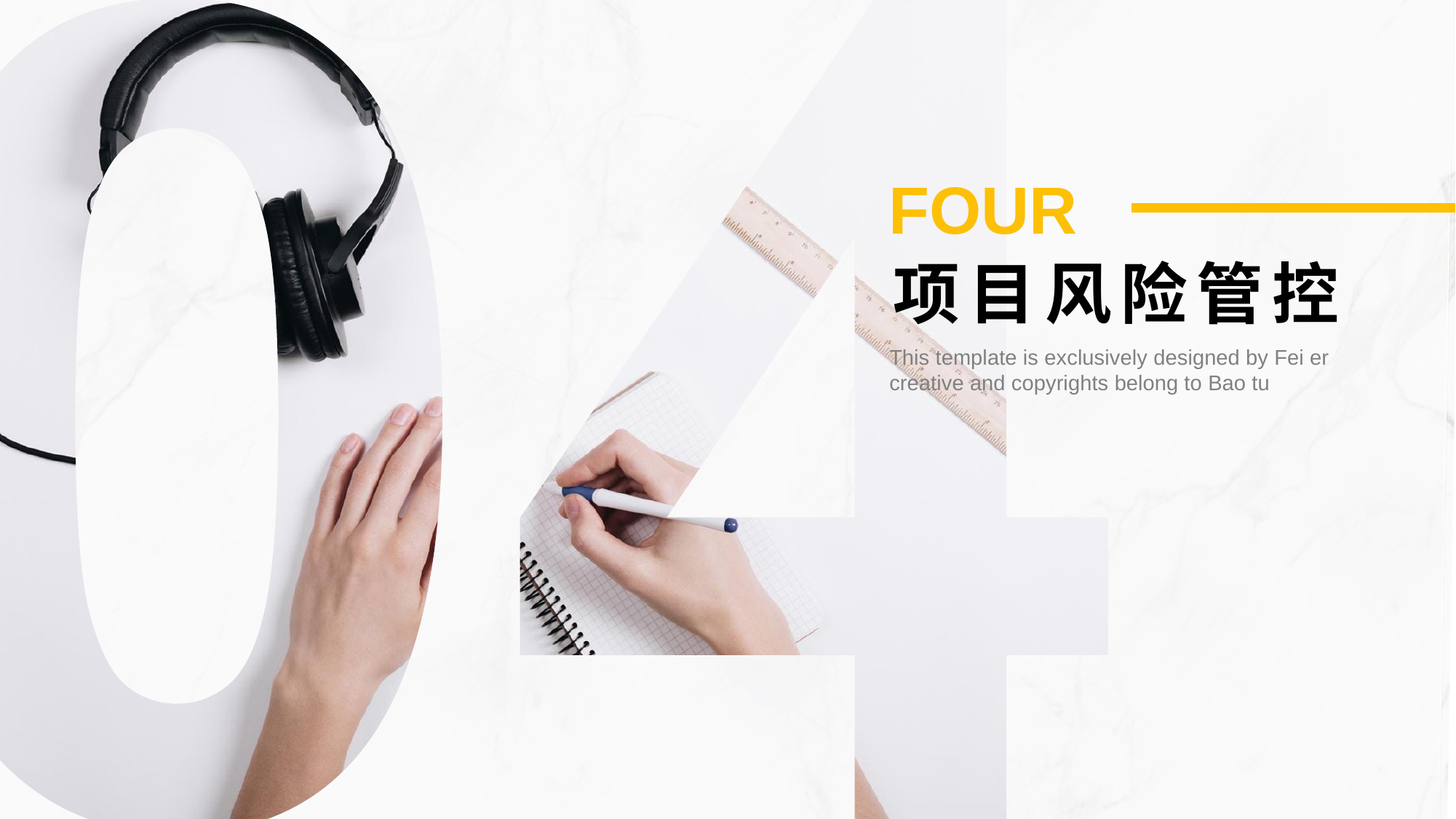

FOUR
项目风险管控
This template is exclusively designed by Fei er creative and copyrights belong to Bao tu